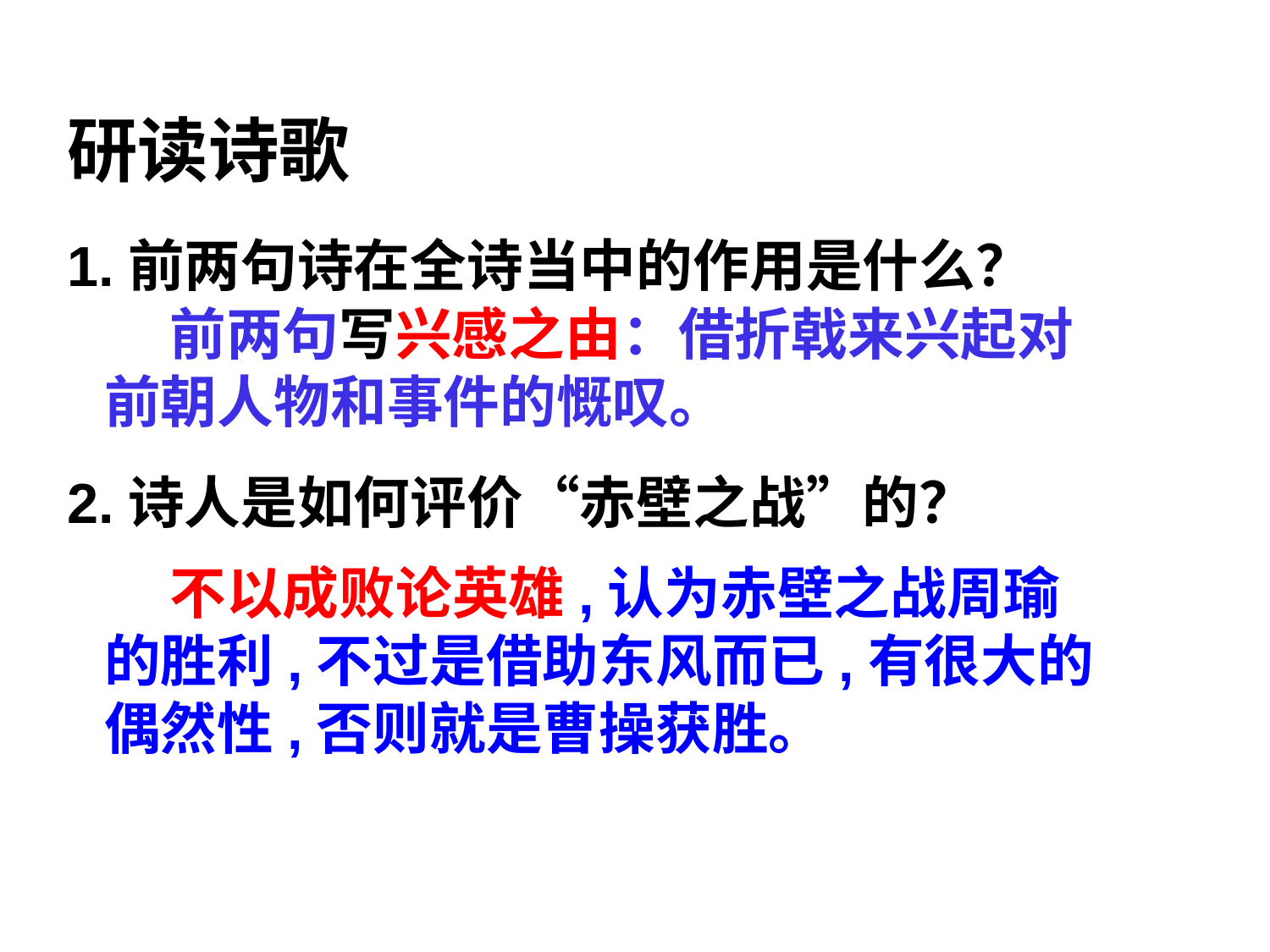

研读诗歌
1.前两句诗在全诗当中的作用是什么？

2.诗人是如何评价“赤壁之战”的？

    前两句写兴感之由：借折戟来兴起对前朝人物和事件的慨叹。
    不以成败论英雄,认为赤壁之战周瑜的胜利,不过是借助东风而已,有很大的偶然性,否则就是曹操获胜。